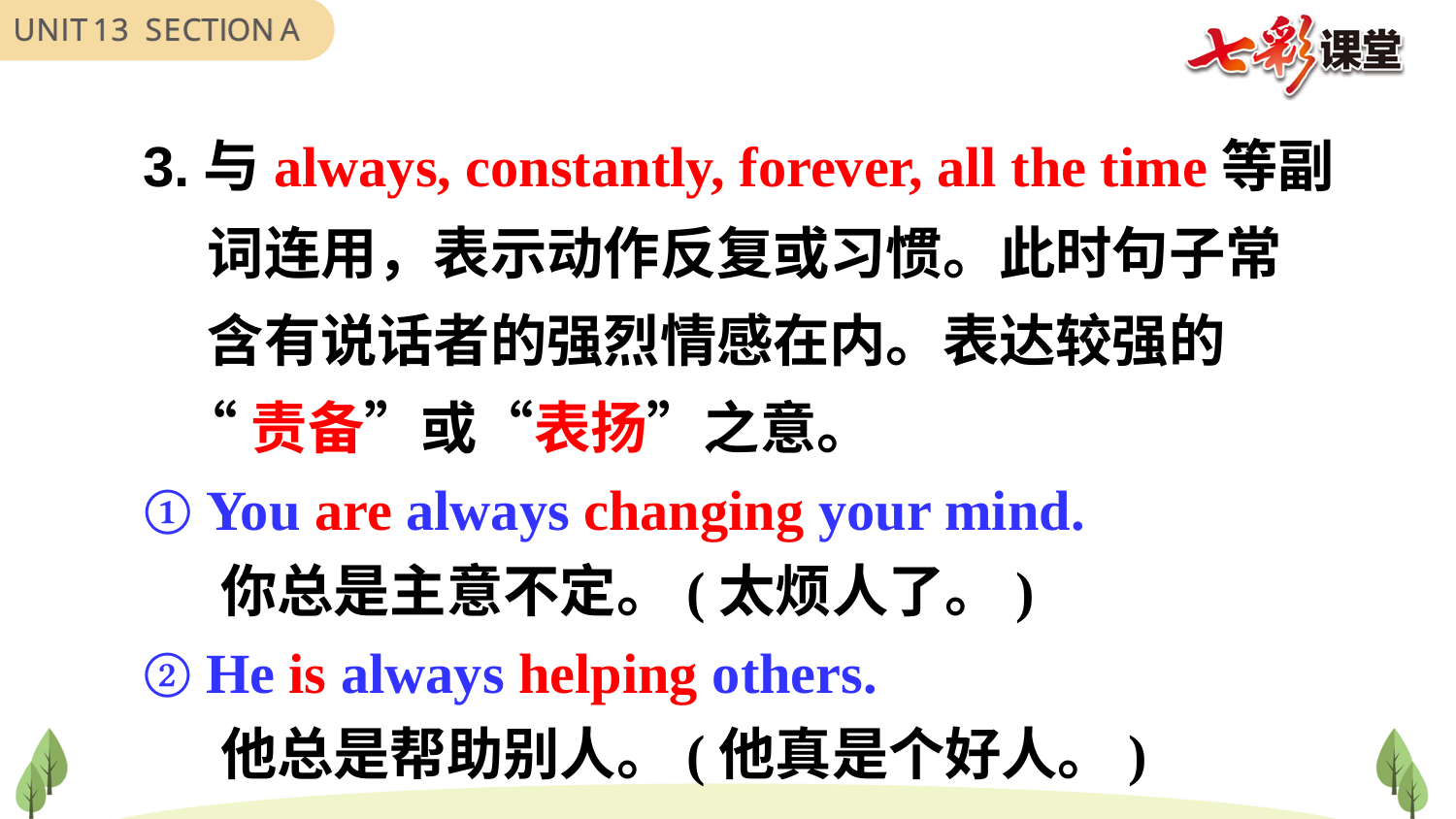

3.与always, constantly, forever, all the time等副
    词连用，表示动作反复或习惯。此时句子常
    含有说话者的强烈情感在内。表达较强的
   “责备”或“表扬”之意。
① You are always changing your mind.
     你总是主意不定。(太烦人了。)
② He is always helping others.
     他总是帮助别人。(他真是个好人。)